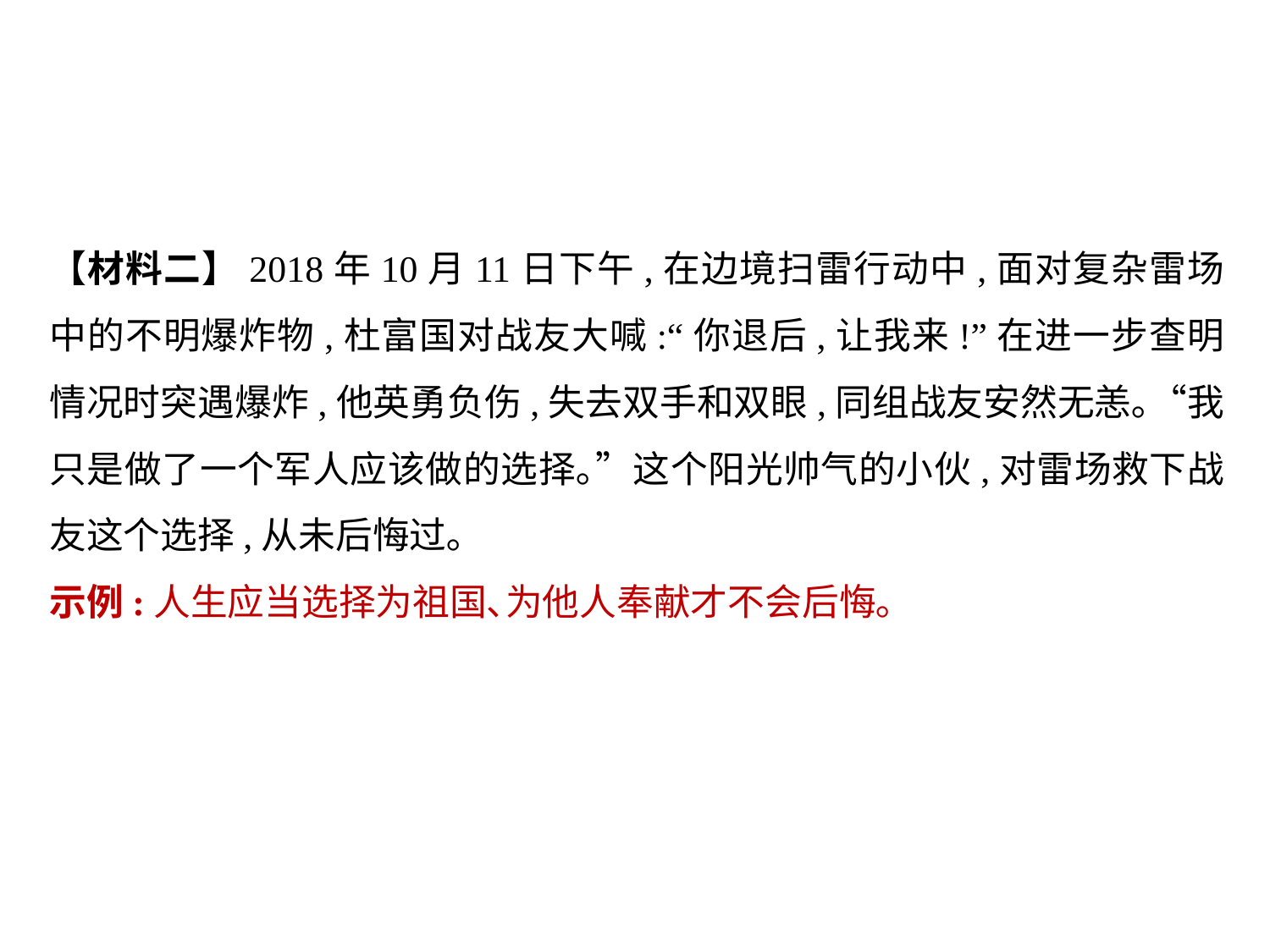

【材料二】2018年10月11日下午,在边境扫雷行动中,面对复杂雷场中的不明爆炸物,杜富国对战友大喊:“你退后,让我来!”在进一步查明情况时突遇爆炸,他英勇负伤,失去双手和双眼,同组战友安然无恙｡“我只是做了一个军人应该做的选择｡”这个阳光帅气的小伙,对雷场救下战友这个选择,从未后悔过｡
示例:人生应当选择为祖国､为他人奉献才不会后悔｡